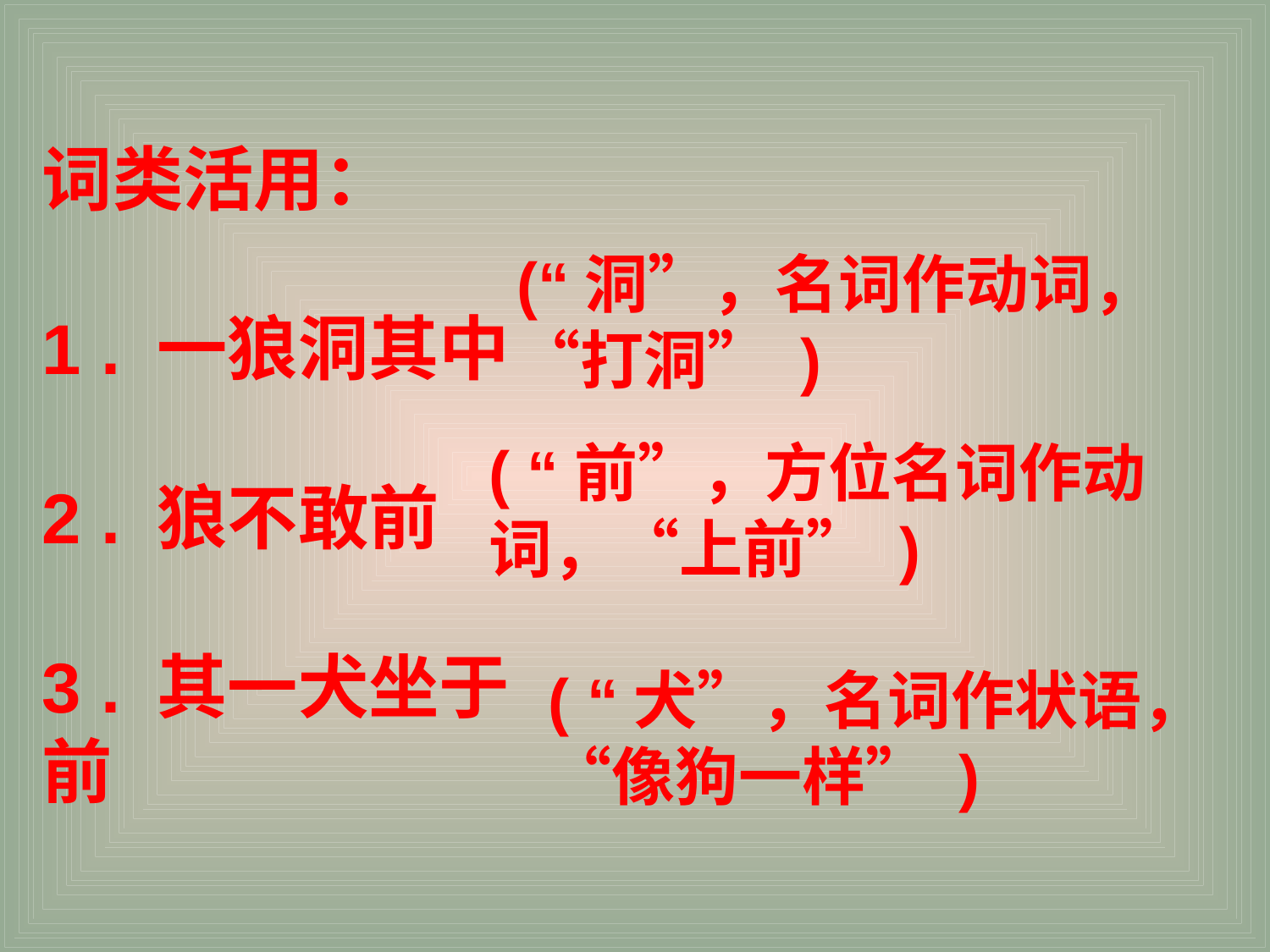

词类活用：

1 . 一狼洞其中

2 . 狼不敢前

3 . 其一犬坐于前
(“洞”，名词作动词，“打洞” )
( “前”，方位名词作动词，“上前” )
( “犬”，名词作状语，“像狗一样” )